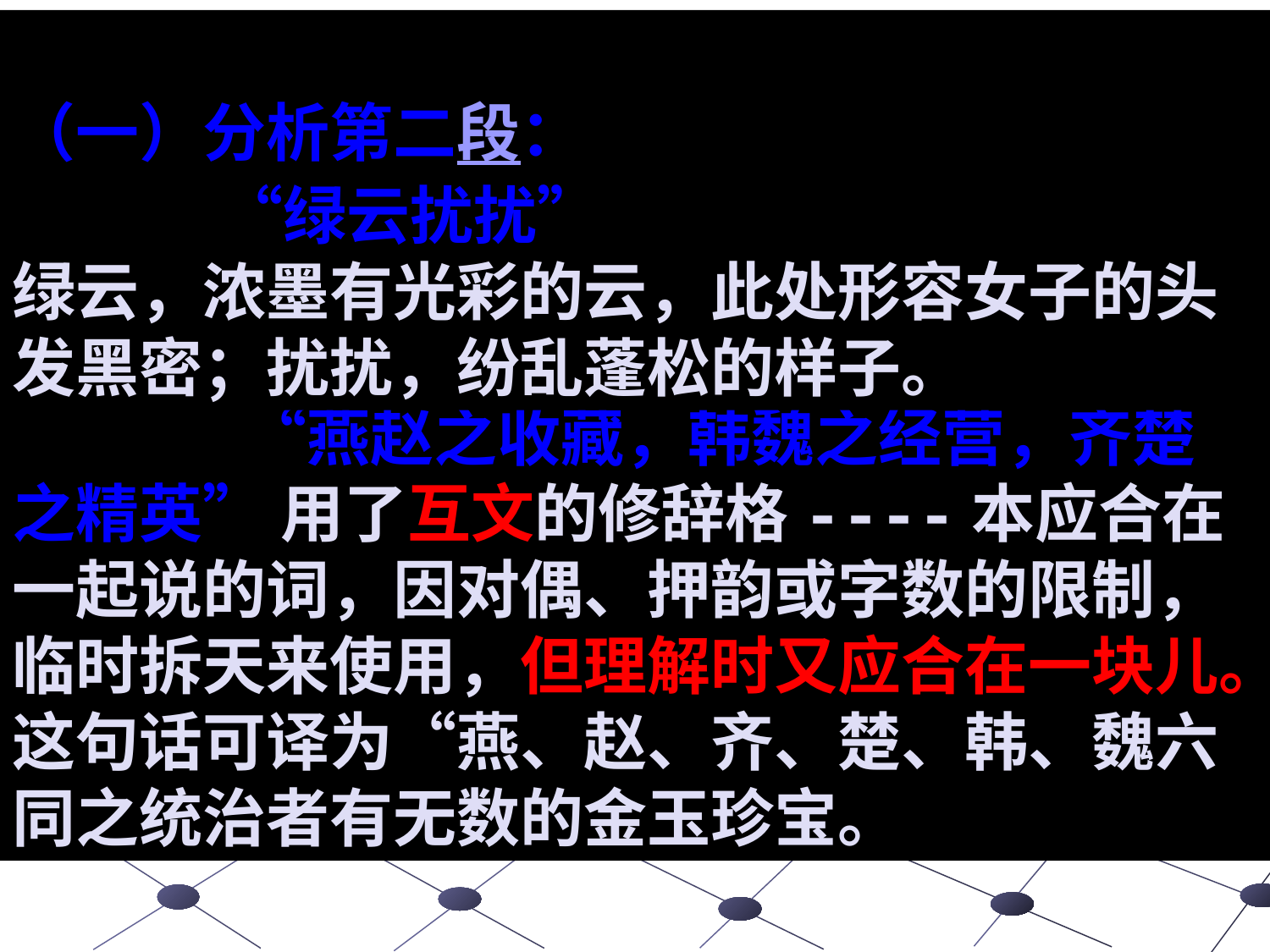

（一）分析第二段：
  1、 “绿云扰扰”
绿云，浓墨有光彩的云，此处形容女子的头发黑密；扰扰，纷乱蓬松的样子。
   2、“燕赵之收藏，韩魏之经营，齐楚之精英” 用了互文的修辞格----本应合在一起说的词，因对偶、押韵或字数的限制，临时拆天来使用，但理解时又应合在一块儿。这句话可译为“燕、赵、齐、楚、韩、魏六同之统治者有无数的金玉珍宝。